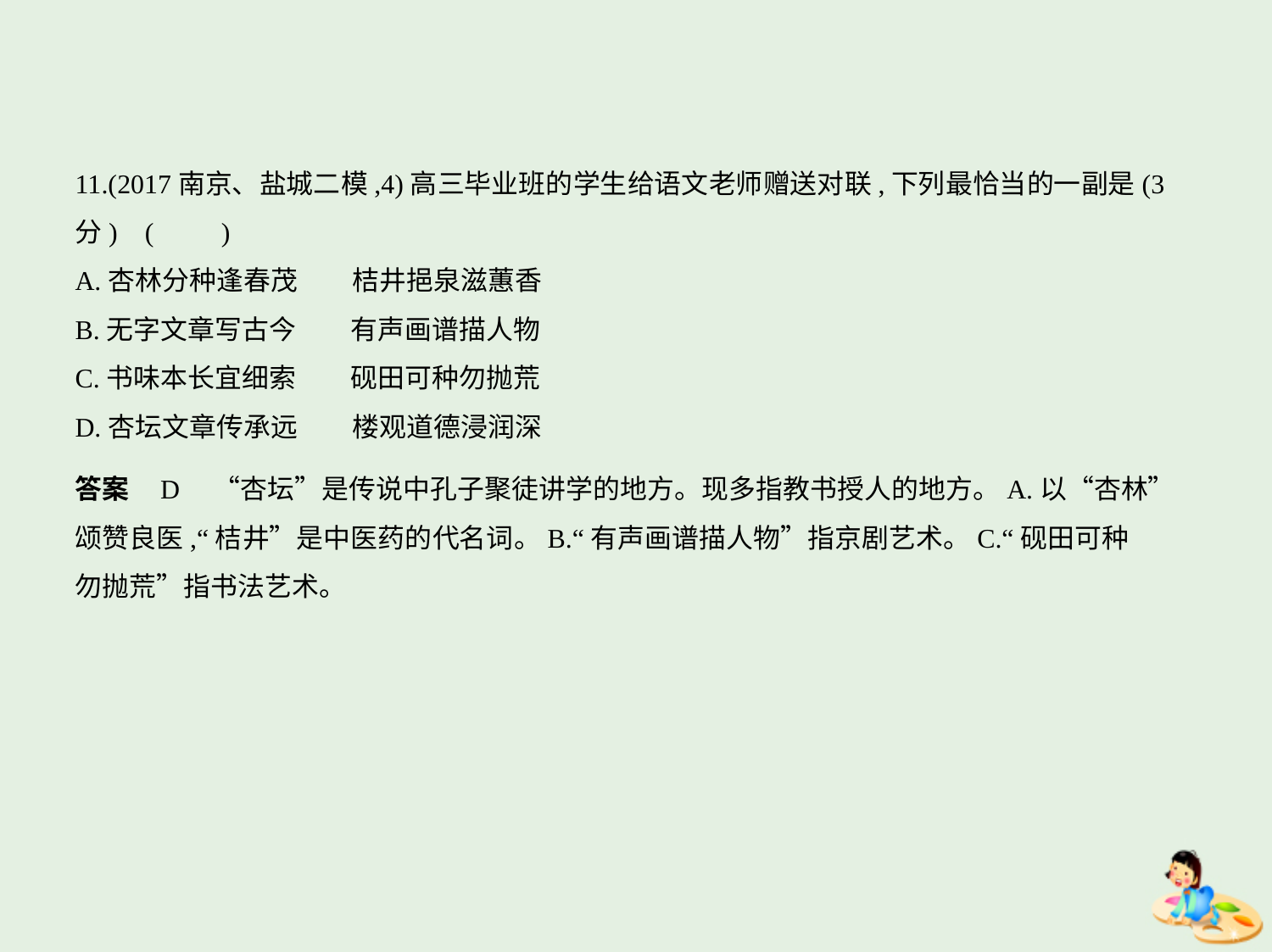

11.(2017南京、盐城二模,4)高三毕业班的学生给语文老师赠送对联,下列最恰当的一副是(3
分) (　　)
A.杏林分种逢春茂　　桔井挹泉滋蕙香
B.无字文章写古今　　有声画谱描人物
C.书味本长宜细索　　砚田可种勿抛荒
D.杏坛文章传承远　　楼观道德浸润深
答案    D　“杏坛”是传说中孔子聚徒讲学的地方。现多指教书授人的地方。A.以“杏林”
颂赞良医,“桔井”是中医药的代名词。B.“有声画谱描人物”指京剧艺术。C.“砚田可种
勿抛荒”指书法艺术。